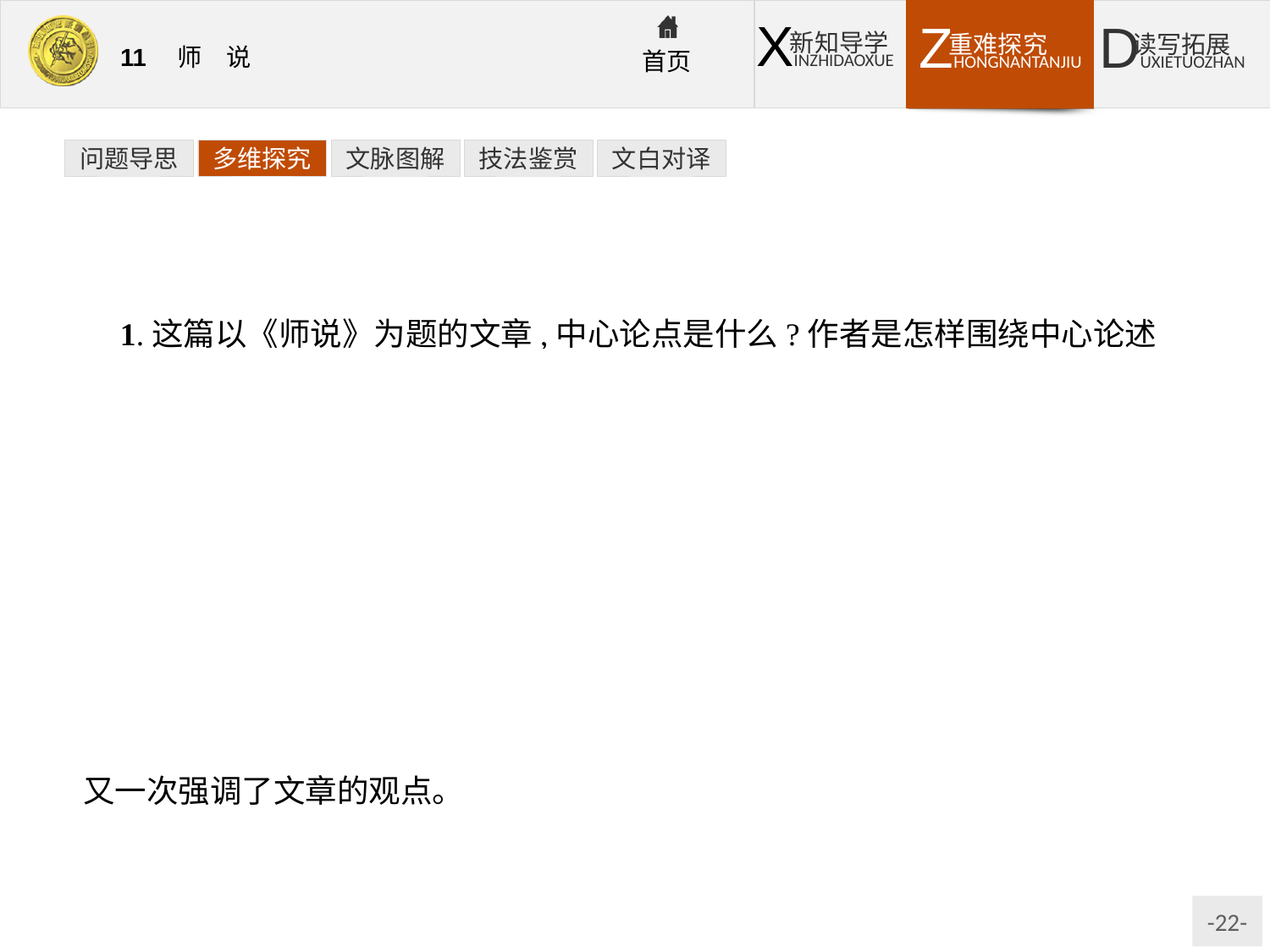

问题导思
多维探究
文脉图解
技法鉴赏
文白对译
1.这篇以《师说》为题的文章,中心论点是什么?作者是怎样围绕中心论述的?
提示:本文的中心论点是“无贵无贱,无长无少,道之所存,师之所存也”。围绕这个中心,文章首先从正面立论,从理论上阐明从师的重要性,提出了从师的标准;接着,慨叹师道不传已久,联系当时的社会实际,以众人的“耻学于师”反衬从师学习的重要;在第三段中,又运用了孔子的典型事例,进一步说明从师的必要和以能者为师的道理;最后一段,说明写本文的缘由,这本属于附记性质,但作者对李蟠“不拘于时,学于余”“能行古道(行从师之道)”的赞扬,又一次强调了文章的观点。